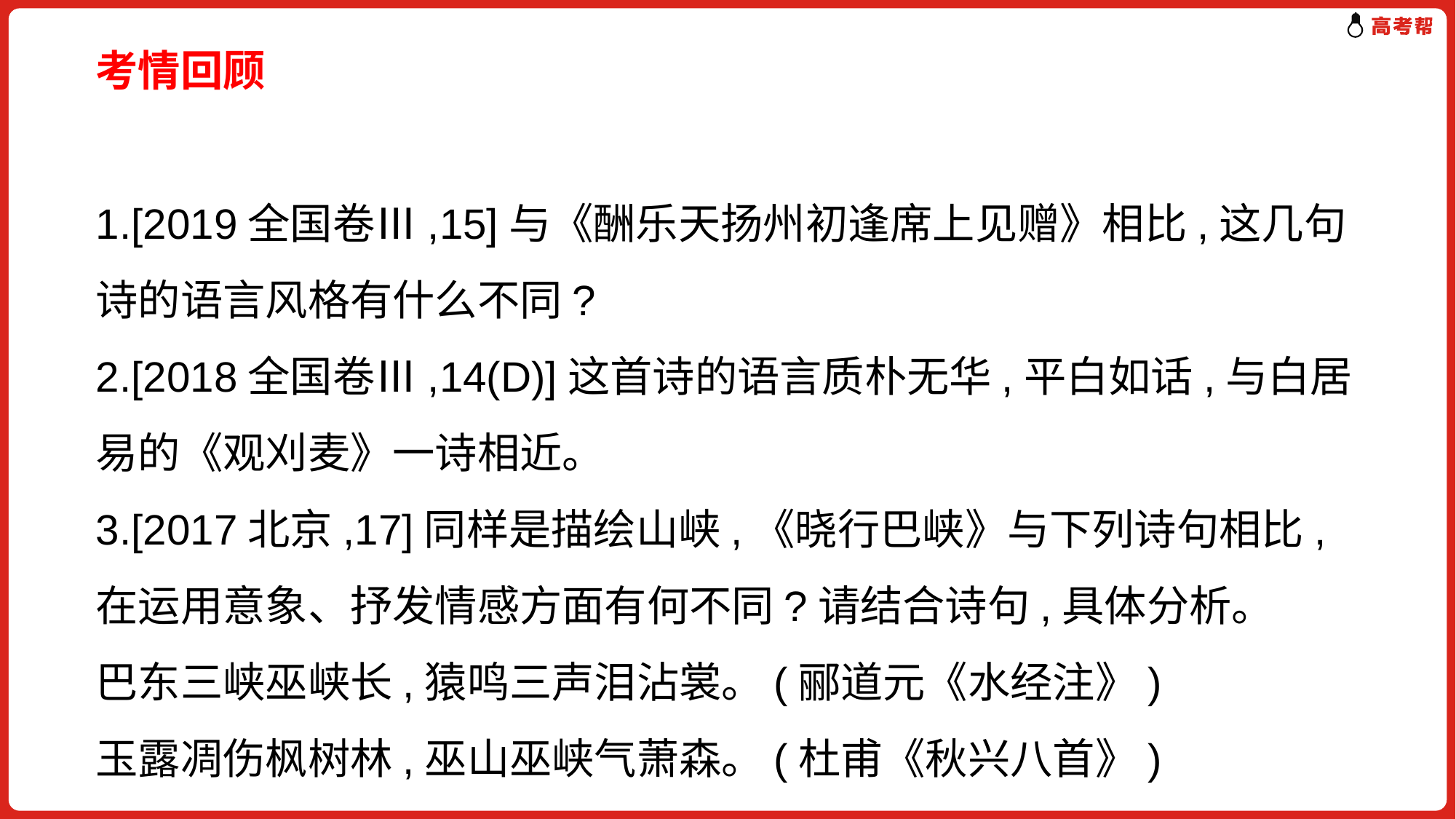

考情回顾

1.[2019全国卷Ⅲ,15]与《酬乐天扬州初逢席上见赠》相比,这几句诗的语言风格有什么不同?
2.[2018全国卷Ⅲ,14(D)]这首诗的语言质朴无华,平白如话,与白居易的《观刈麦》一诗相近。
3.[2017北京,17]同样是描绘山峡,《晓行巴峡》与下列诗句相比,在运用意象、抒发情感方面有何不同?请结合诗句,具体分析。
巴东三峡巫峡长,猿鸣三声泪沾裳。(郦道元《水经注》)
玉露凋伤枫树林,巫山巫峡气萧森。(杜甫《秋兴八首》)